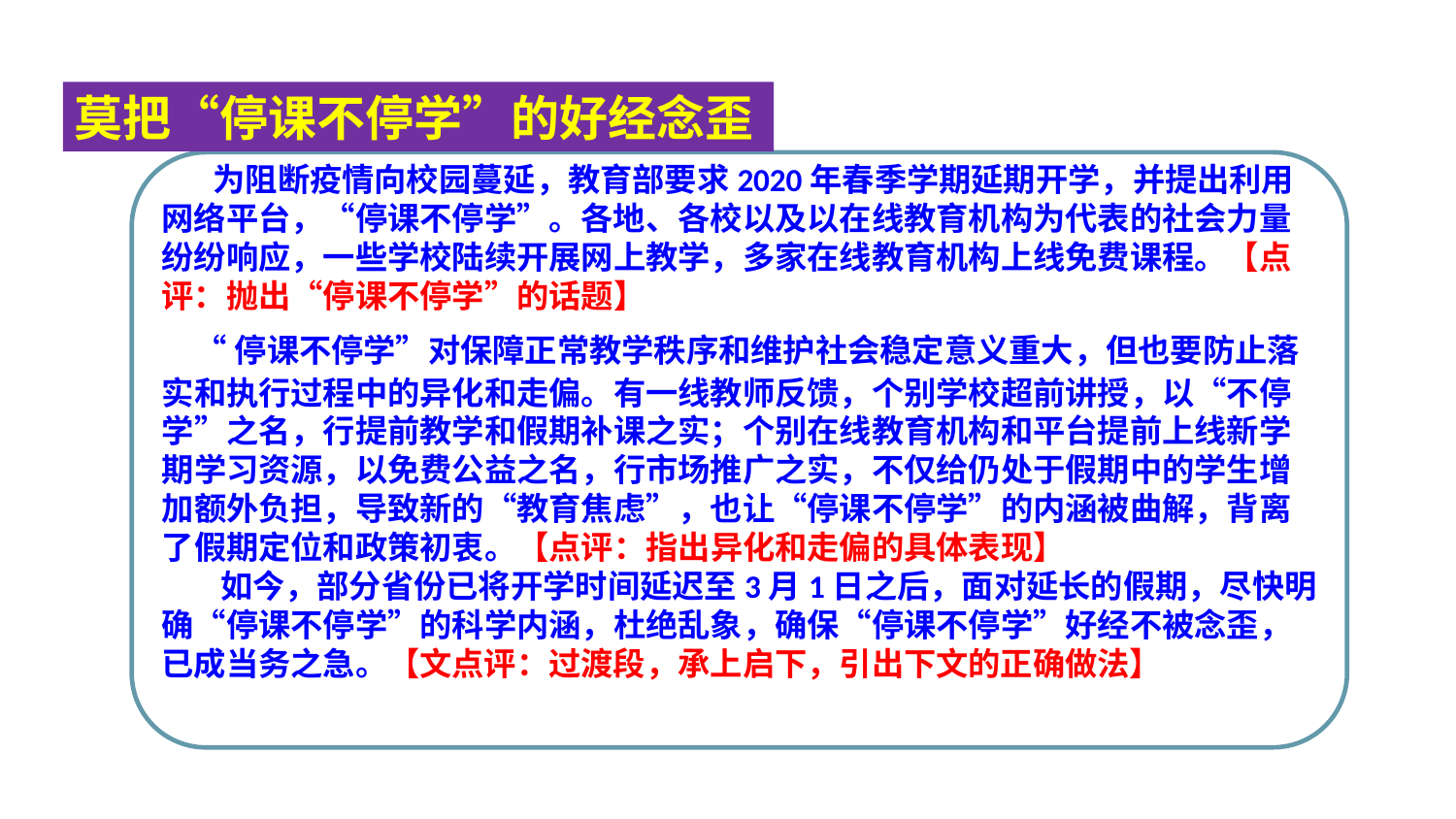

莫把“停课不停学”的好经念歪
      为阻断疫情向校园蔓延，教育部要求2020年春季学期延期开学，并提出利用网络平台，“停课不停学”。各地、各校以及以在线教育机构为代表的社会力量纷纷响应，一些学校陆续开展网上教学，多家在线教育机构上线免费课程。【点评：抛出“停课不停学”的话题】
   “停课不停学”对保障正常教学秩序和维护社会稳定意义重大，但也要防止落实和执行过程中的异化和走偏。有一线教师反馈，个别学校超前讲授，以“不停学”之名，行提前教学和假期补课之实；个别在线教育机构和平台提前上线新学期学习资源，以免费公益之名，行市场推广之实，不仅给仍处于假期中的学生增加额外负担，导致新的“教育焦虑”，也让“停课不停学”的内涵被曲解，背离了假期定位和政策初衷。【点评：指出异化和走偏的具体表现】
       如今，部分省份已将开学时间延迟至3月1日之后，面对延长的假期，尽快明确“停课不停学”的科学内涵，杜绝乱象，确保“停课不停学”好经不被念歪，已成当务之急。【文点评：过渡段，承上启下，引出下文的正确做法】